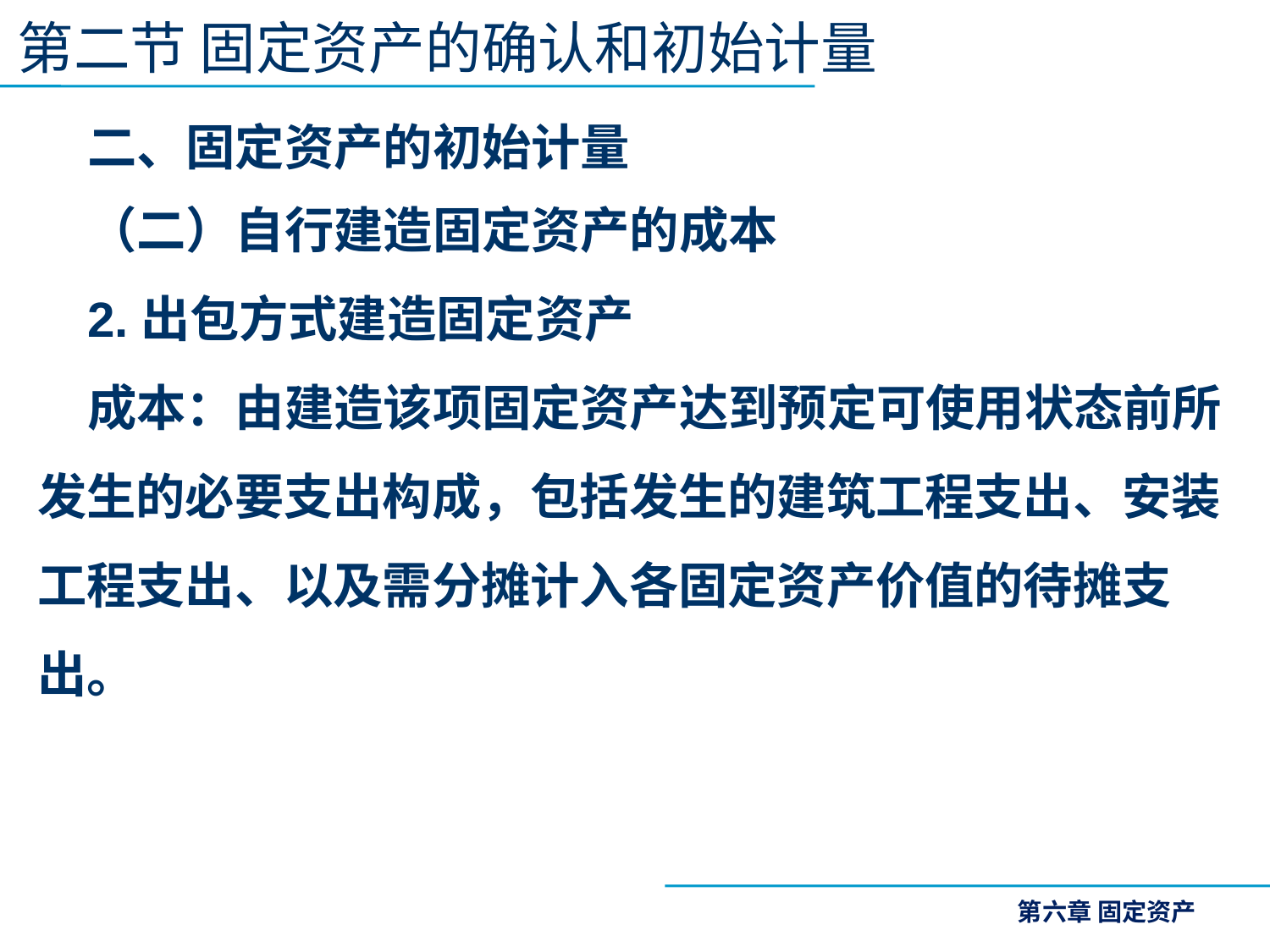

第二节 固定资产的确认和初始计量
二、固定资产的初始计量
（二）自行建造固定资产的成本
2.出包方式建造固定资产
成本：由建造该项固定资产达到预定可使用状态前所发生的必要支出构成，包括发生的建筑工程支出、安装工程支出、以及需分摊计入各固定资产价值的待摊支出。